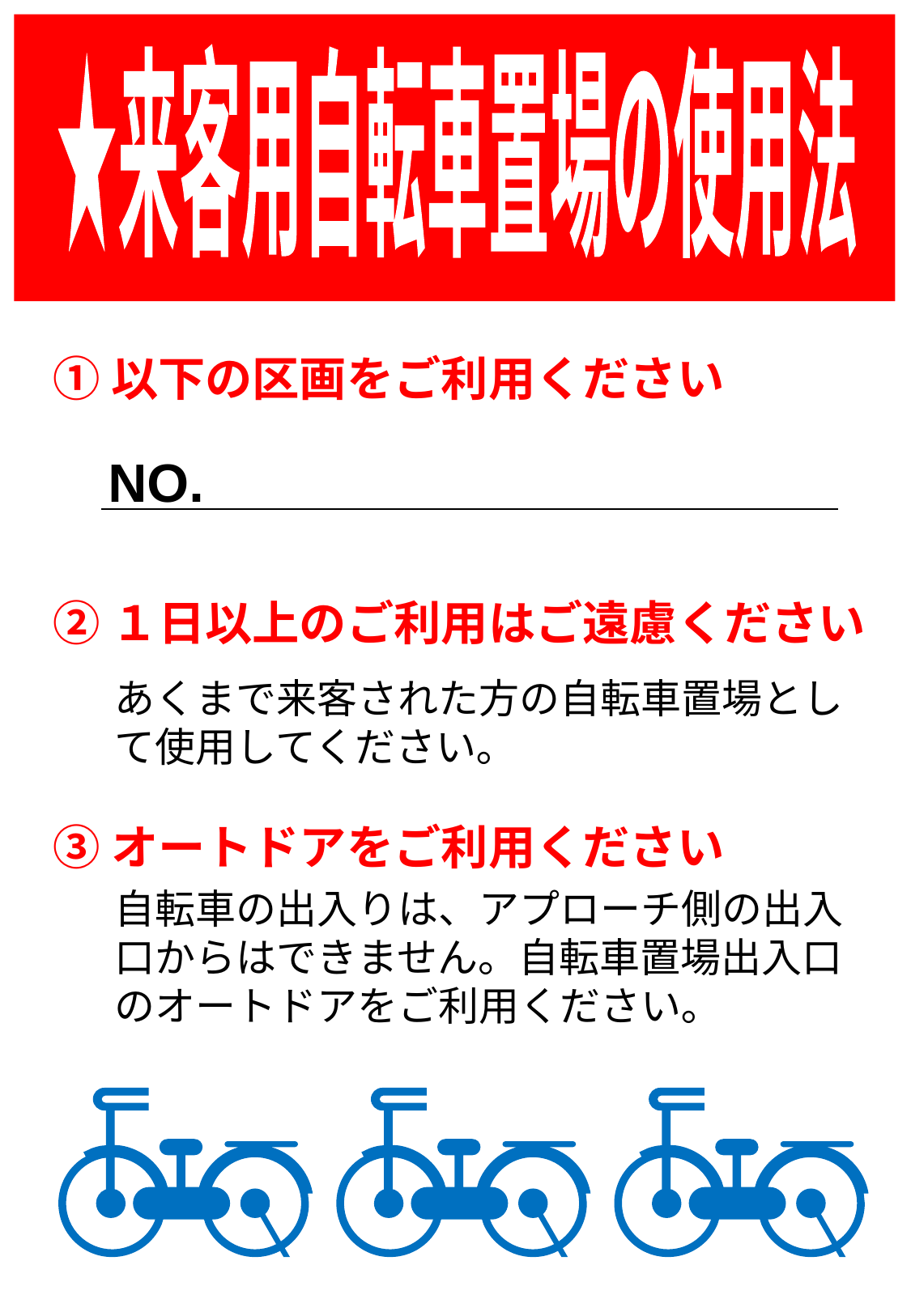

★来客用
自転車置場の使用法
①以下の区画をご利用ください
NO.
②１日以上のご利用はご遠慮ください
あくまで来客された方の自転車置場として使用してください｡
③オートドアをご利用ください
自転車の出入りは、アプローチ側の出入口からはできません。自転車置場出入口のオートドアをご利用ください｡